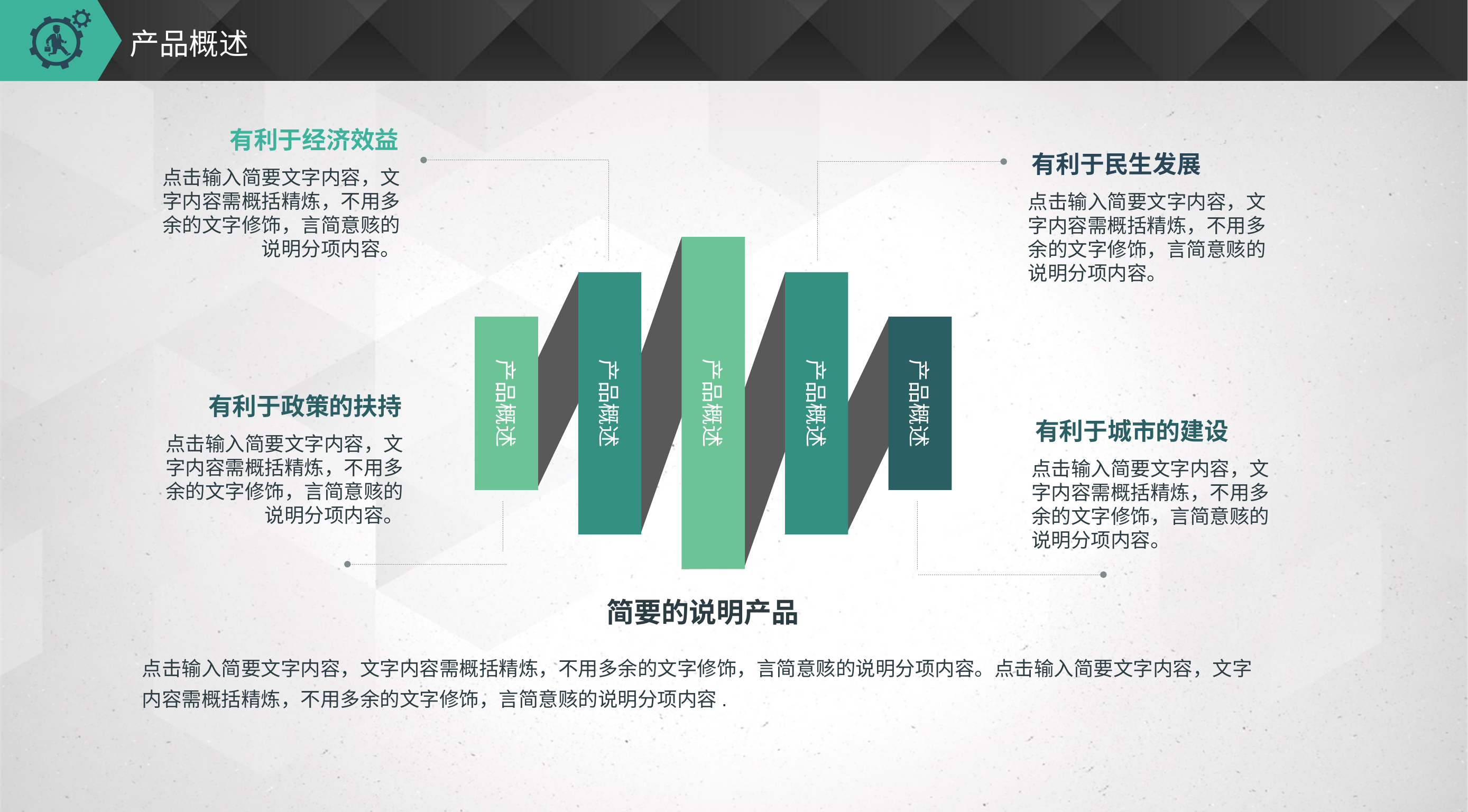

# 产品概述
有利于经济效益
点击输入简要文字内容，文字内容需概括精炼，不用多余的文字修饰，言简意赅的说明分项内容。
有利于民生发展
点击输入简要文字内容，文字内容需概括精炼，不用多余的文字修饰，言简意赅的说明分项内容。

产品概述
产品概述
产品概述
产品概述
产品概述
有利于政策的扶持
点击输入简要文字内容，文字内容需概括精炼，不用多余的文字修饰，言简意赅的说明分项内容。
有利于城市的建设
点击输入简要文字内容，文字内容需概括精炼，不用多余的文字修饰，言简意赅的说明分项内容。
简要的说明产品
点击输入简要文字内容，文字内容需概括精炼，不用多余的文字修饰，言简意赅的说明分项内容。点击输入简要文字内容，文字内容需概括精炼，不用多余的文字修饰，言简意赅的说明分项内容.